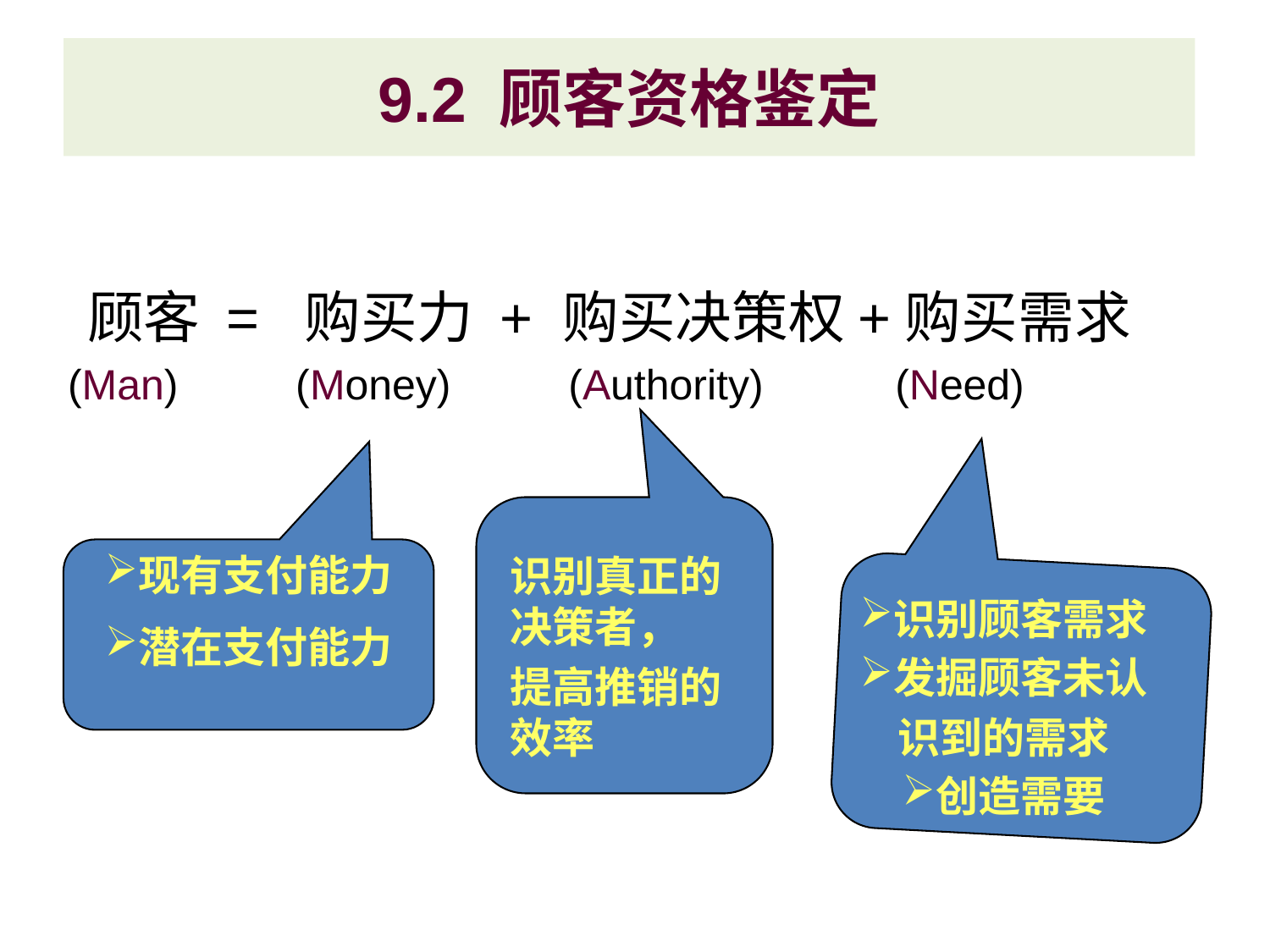

# 9.2 顾客资格鉴定
 顾客 =  购买力 + 购买决策权+购买需求
(Man)   　  (Money)   　  (Authority)     　 (Need)

现有支付能力
潜在支付能力
识别真正的决策者，
提高推销的效率

识别顾客需求
发掘顾客未认
识到的需求
创造需要